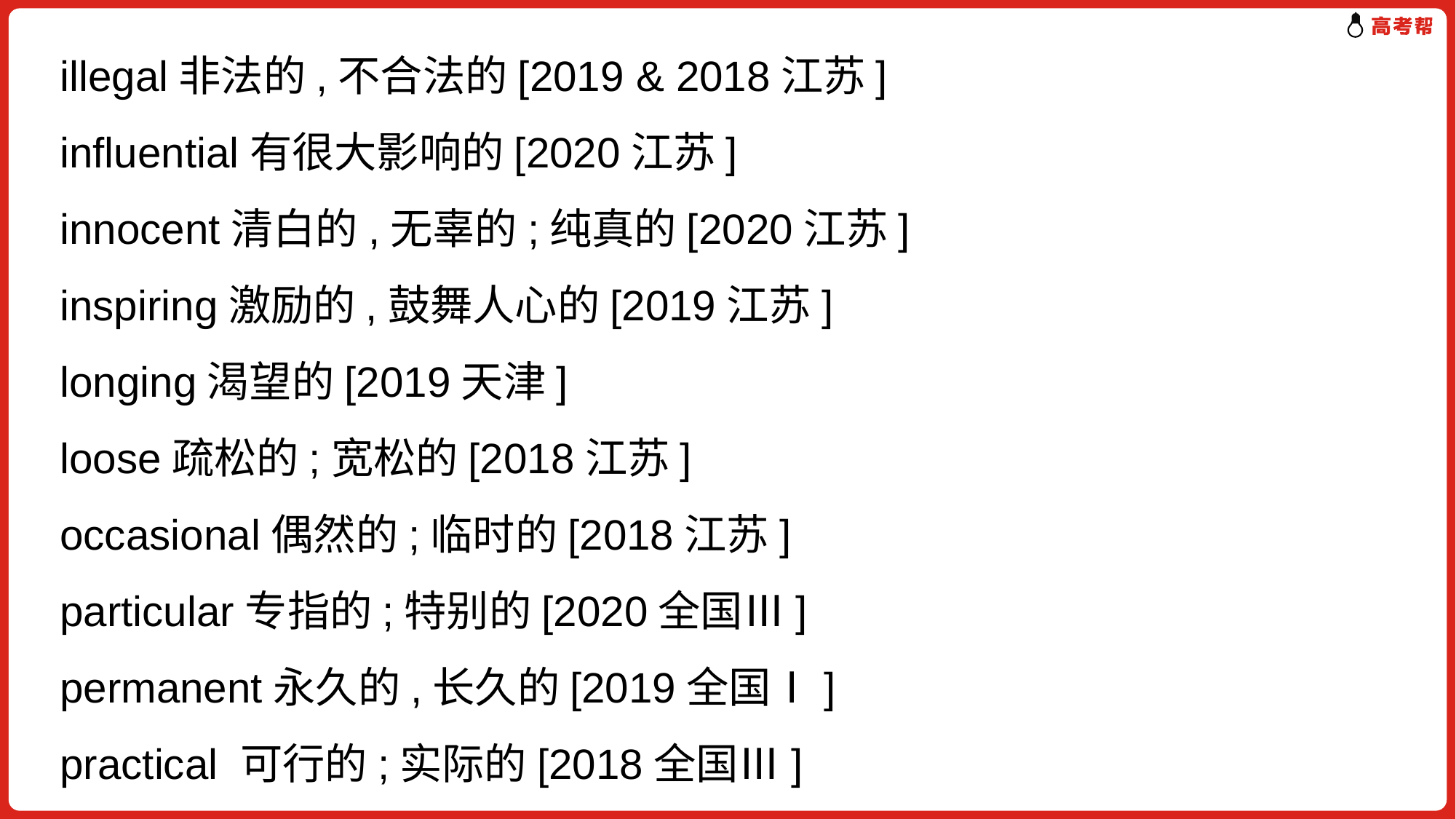

illegal非法的,不合法的[2019 & 2018江苏]
influential有很大影响的[2020江苏]
innocent清白的,无辜的;纯真的[2020江苏]
inspiring激励的,鼓舞人心的[2019江苏]
longing渴望的[2019天津]
loose疏松的;宽松的[2018江苏]
occasional偶然的;临时的[2018江苏]
particular专指的;特别的[2020全国Ⅲ]
permanent永久的,长久的[2019全国Ⅰ]
practical 可行的;实际的[2018全国Ⅲ]